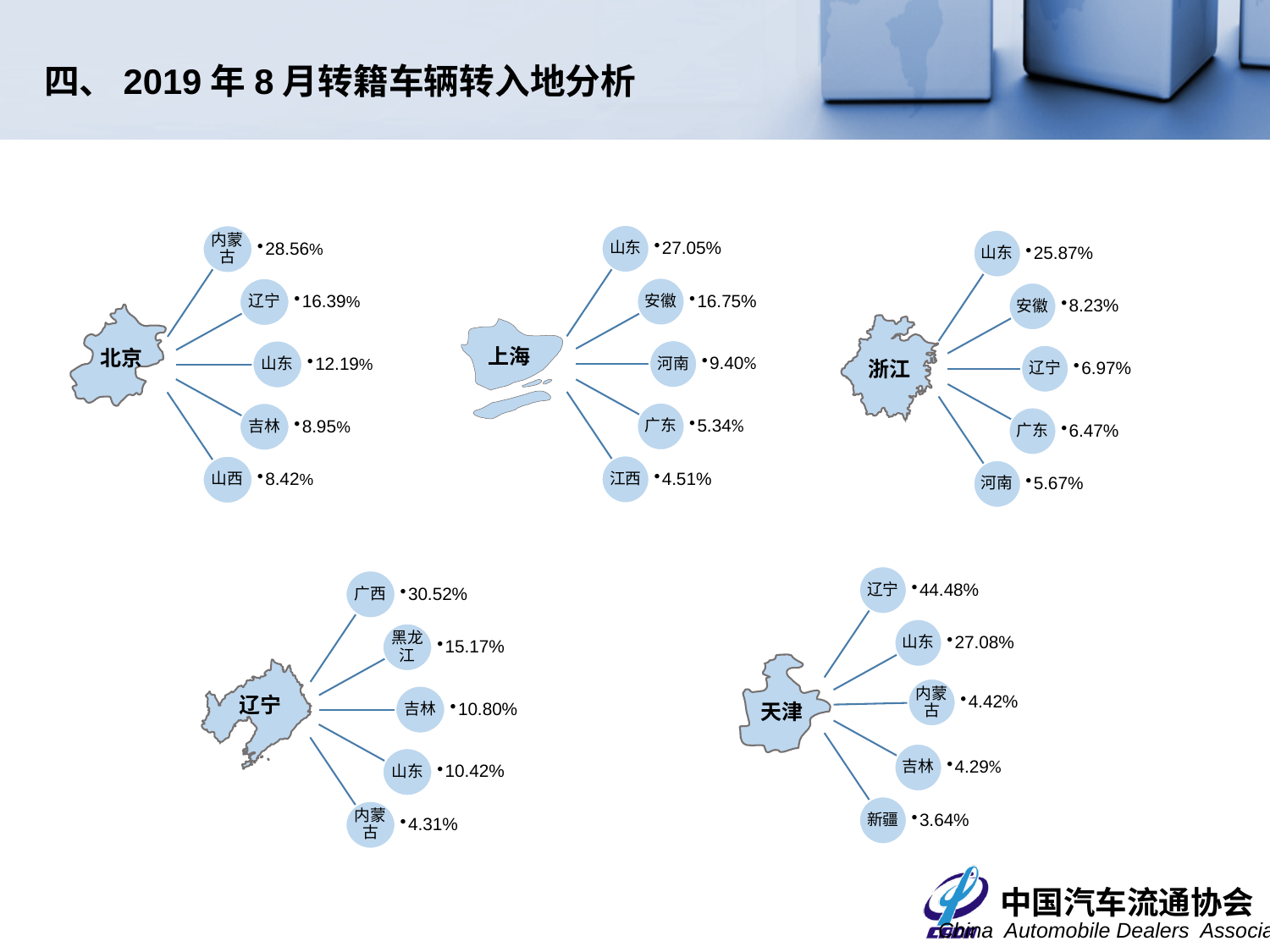

四、2019年8月转籍车辆转入地分析
山东
27.05%
安徽
16.75%
河南
9.40%
广东
5.34%
江西
4.51%

上海
内蒙古
28.56%
辽宁
16.39%

山东
12.19%

吉林
8.95%

山西
8.42%

北京
山东
25.87%
安徽
8.23%
辽宁
6.97%
广东
6.47%
河南
5.67%

浙江
辽宁
44.48%
山东
27.08%
内蒙古
4.42%
吉林
4.29%
新疆
3.64%

天津
广西
30.52%
黑龙江
15.17%

吉林
10.80%

山东
10.42%

内蒙古
4.31%

辽宁